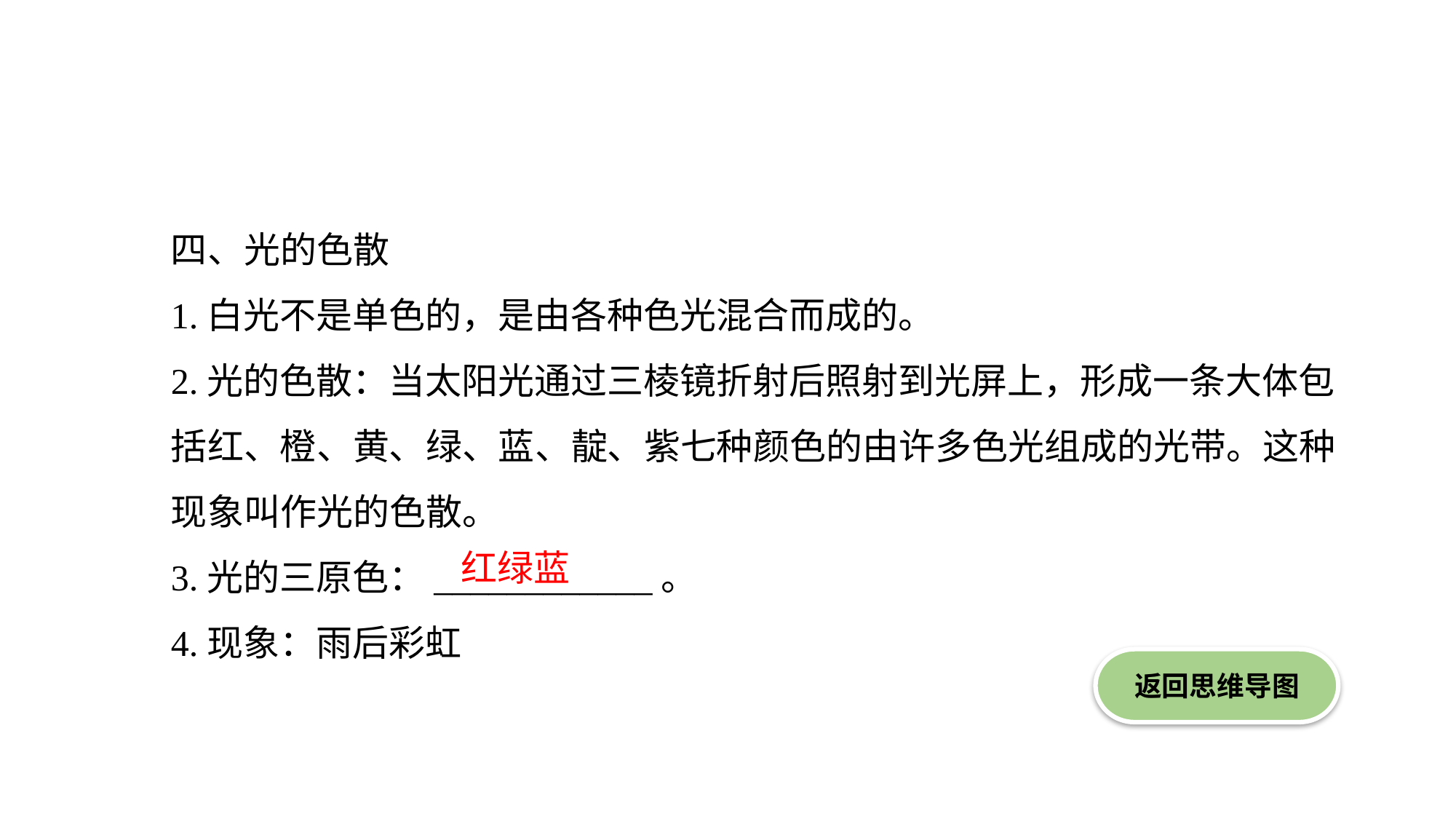

四、光的色散
1.白光不是单色的，是由各种色光混合而成的。
2.光的色散：当太阳光通过三棱镜折射后照射到光屏上，形成一条大体包括红、橙、黄、绿、蓝、靛、紫七种颜色的由许多色光组成的光带。这种现象叫作光的色散。
3.光的三原色：____________。
4.现象：雨后彩虹
红绿蓝
返回思维导图